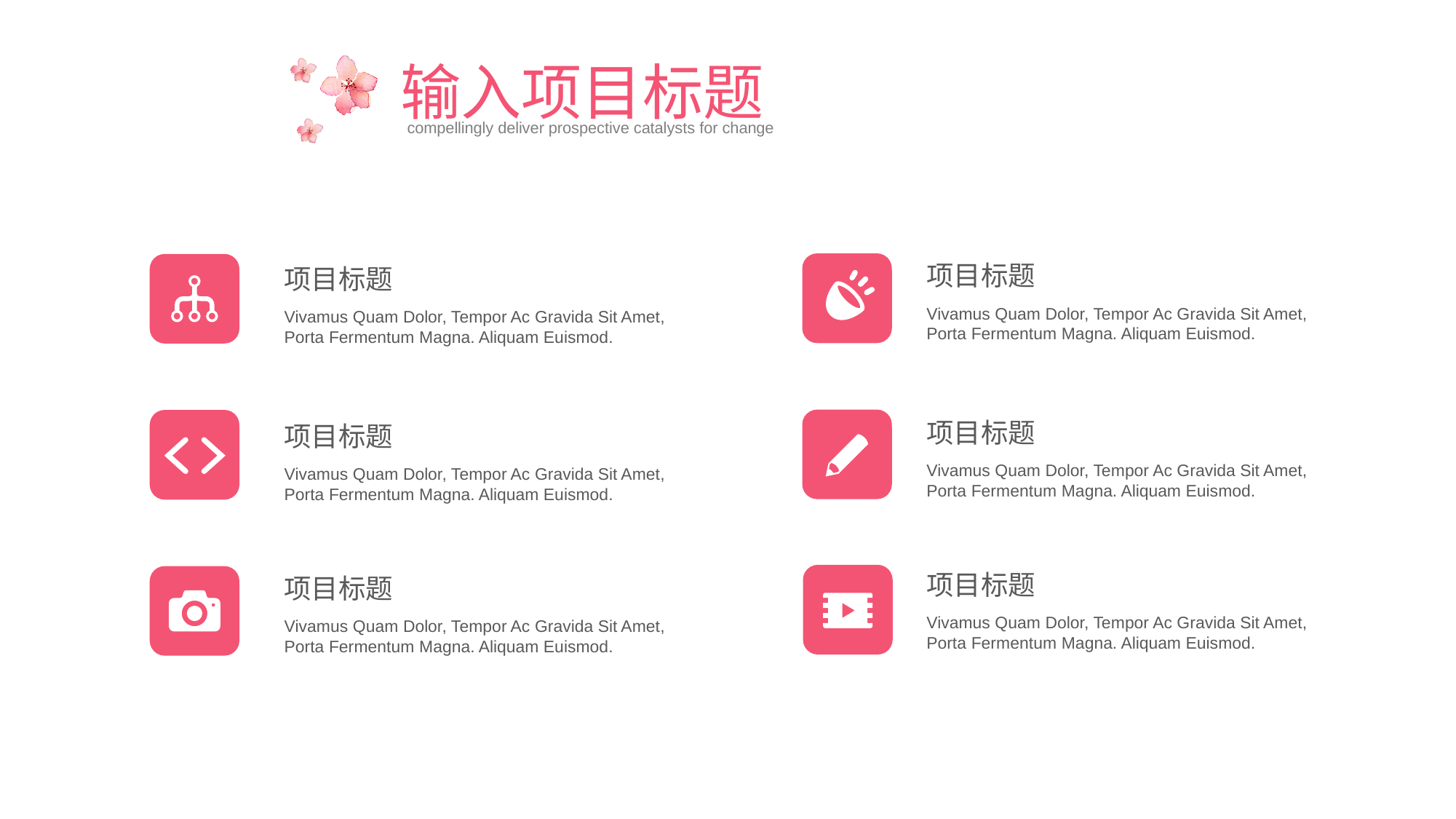

输入项目标题
compellingly deliver prospective catalysts for change

项目标题

项目标题

Vivamus Quam Dolor, Tempor Ac Gravida Sit Amet, Porta Fermentum Magna. Aliquam Euismod.
Vivamus Quam Dolor, Tempor Ac Gravida Sit Amet, Porta Fermentum Magna. Aliquam Euismod.

项目标题
项目标题

Vivamus Quam Dolor, Tempor Ac Gravida Sit Amet, Porta Fermentum Magna. Aliquam Euismod.
Vivamus Quam Dolor, Tempor Ac Gravida Sit Amet, Porta Fermentum Magna. Aliquam Euismod.
项目标题

项目标题

Vivamus Quam Dolor, Tempor Ac Gravida Sit Amet, Porta Fermentum Magna. Aliquam Euismod.
Vivamus Quam Dolor, Tempor Ac Gravida Sit Amet, Porta Fermentum Magna. Aliquam Euismod.